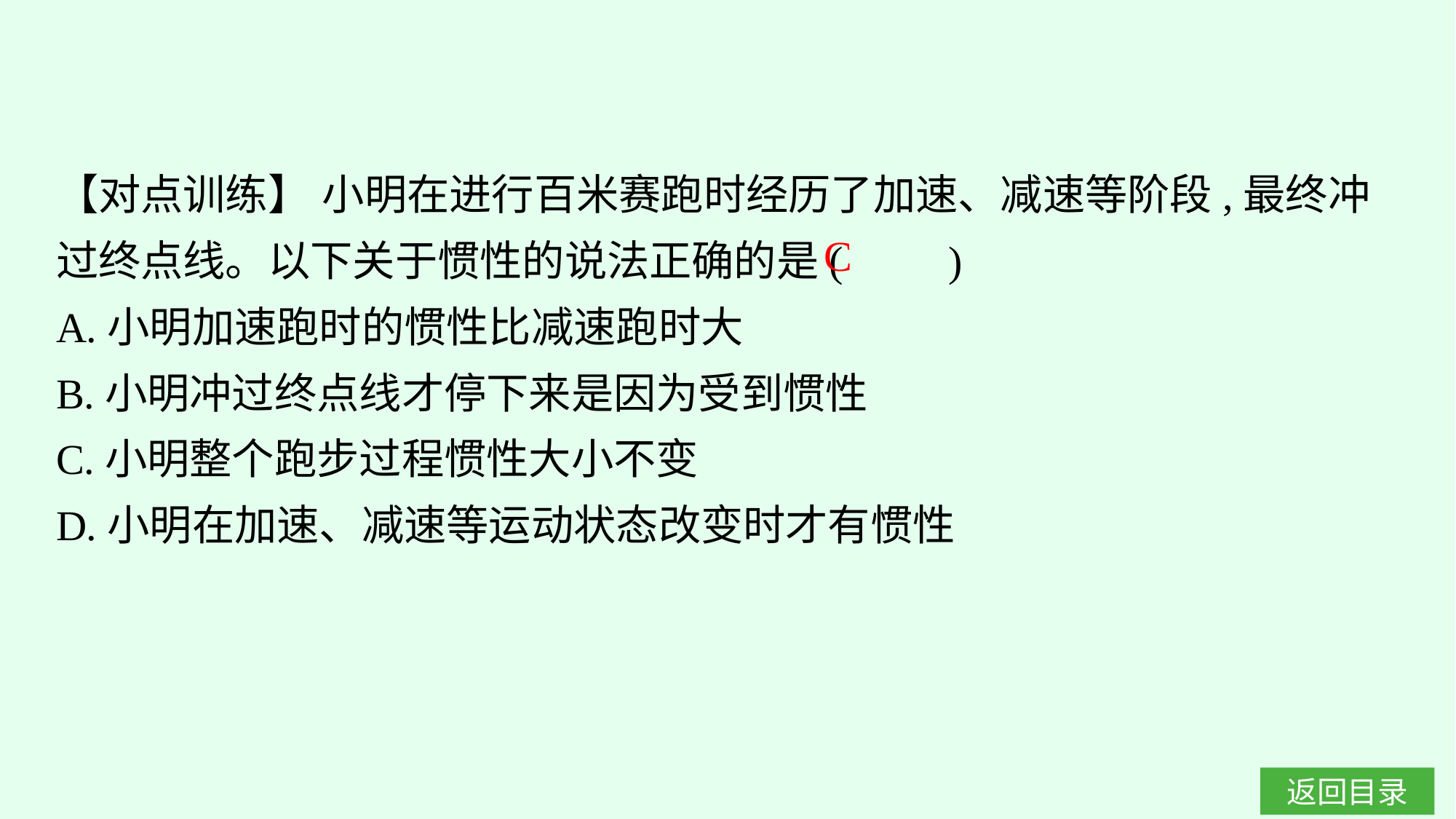

【对点训练】 小明在进行百米赛跑时经历了加速、减速等阶段,最终冲过终点线。以下关于惯性的说法正确的是(　　)
A.小明加速跑时的惯性比减速跑时大
B.小明冲过终点线才停下来是因为受到惯性
C.小明整个跑步过程惯性大小不变
D.小明在加速、减速等运动状态改变时才有惯性
C